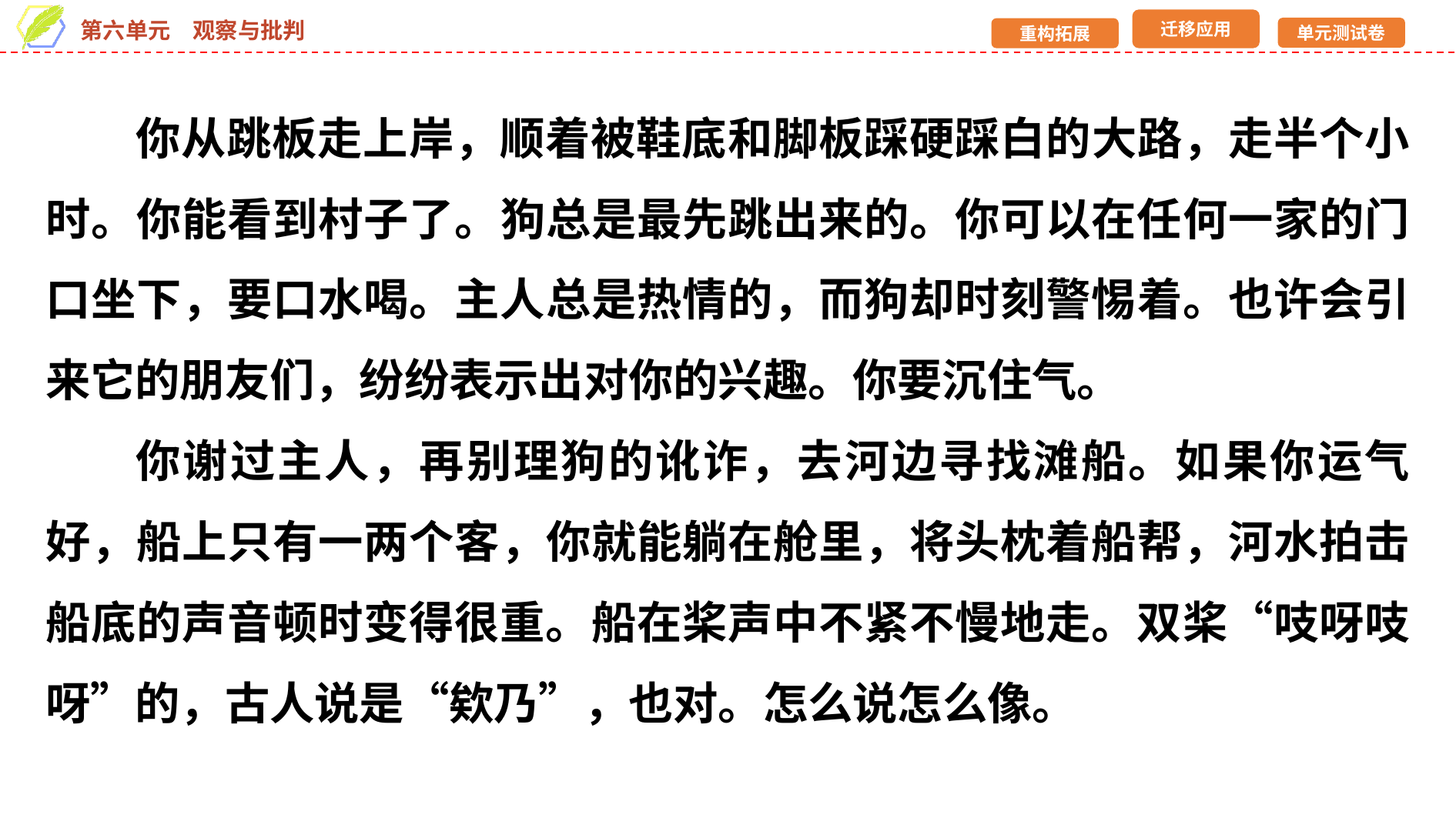

你从跳板走上岸，顺着被鞋底和脚板踩硬踩白的大路，走半个小时。你能看到村子了。狗总是最先跳出来的。你可以在任何一家的门口坐下，要口水喝。主人总是热情的，而狗却时刻警惕着。也许会引来它的朋友们，纷纷表示出对你的兴趣。你要沉住气。
你谢过主人，再别理狗的讹诈，去河边寻找滩船。如果你运气好，船上只有一两个客，你就能躺在舱里，将头枕着船帮，河水拍击船底的声音顿时变得很重。船在桨声中不紧不慢地走。双桨“吱呀吱呀”的，古人说是“欸乃”，也对。怎么说怎么像。